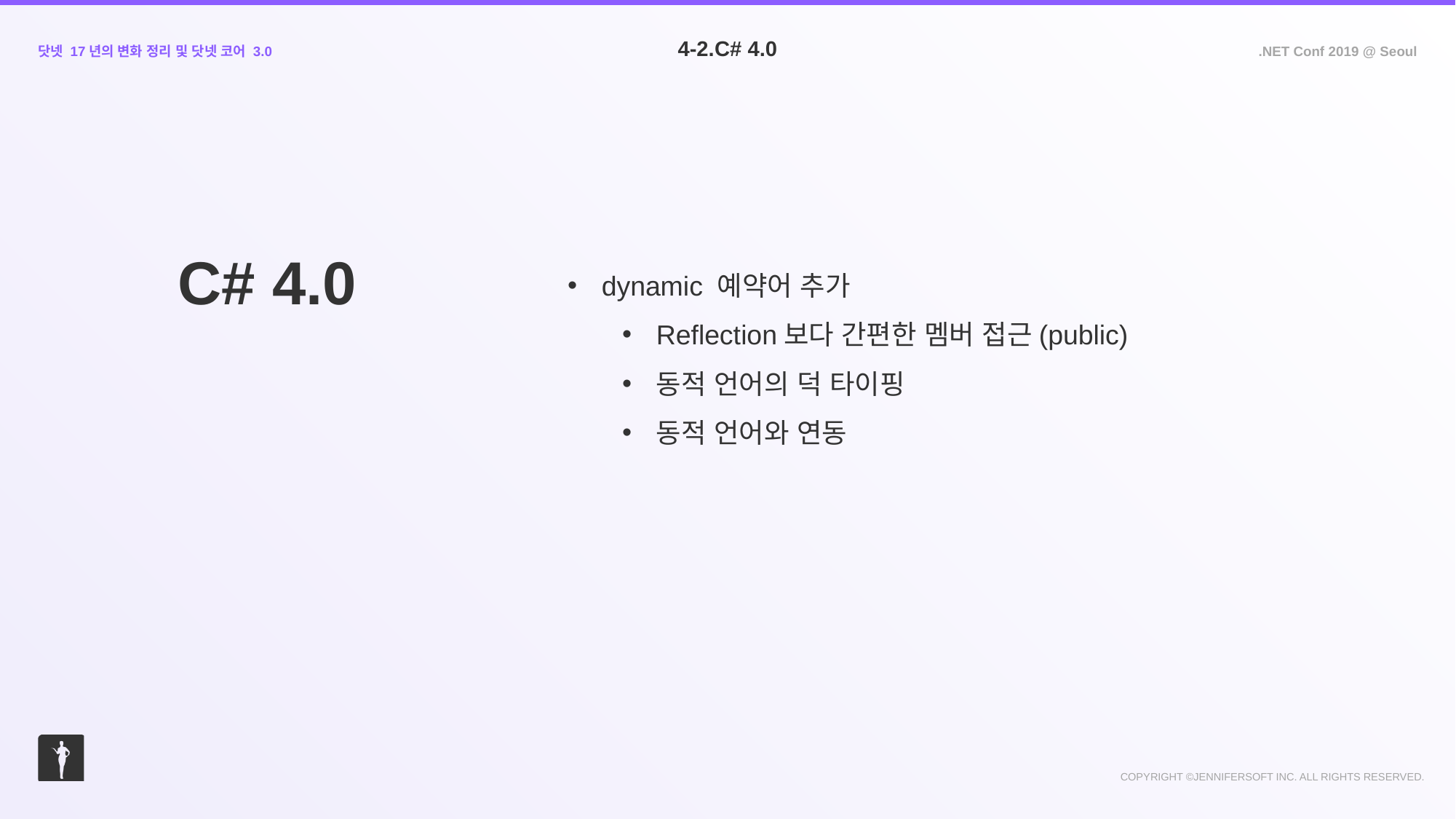

4-2.C# 4.0
C# 4.0
dynamic 예약어 추가
Reflection보다 간편한 멤버 접근(public)
동적 언어의 덕 타이핑
동적 언어와 연동